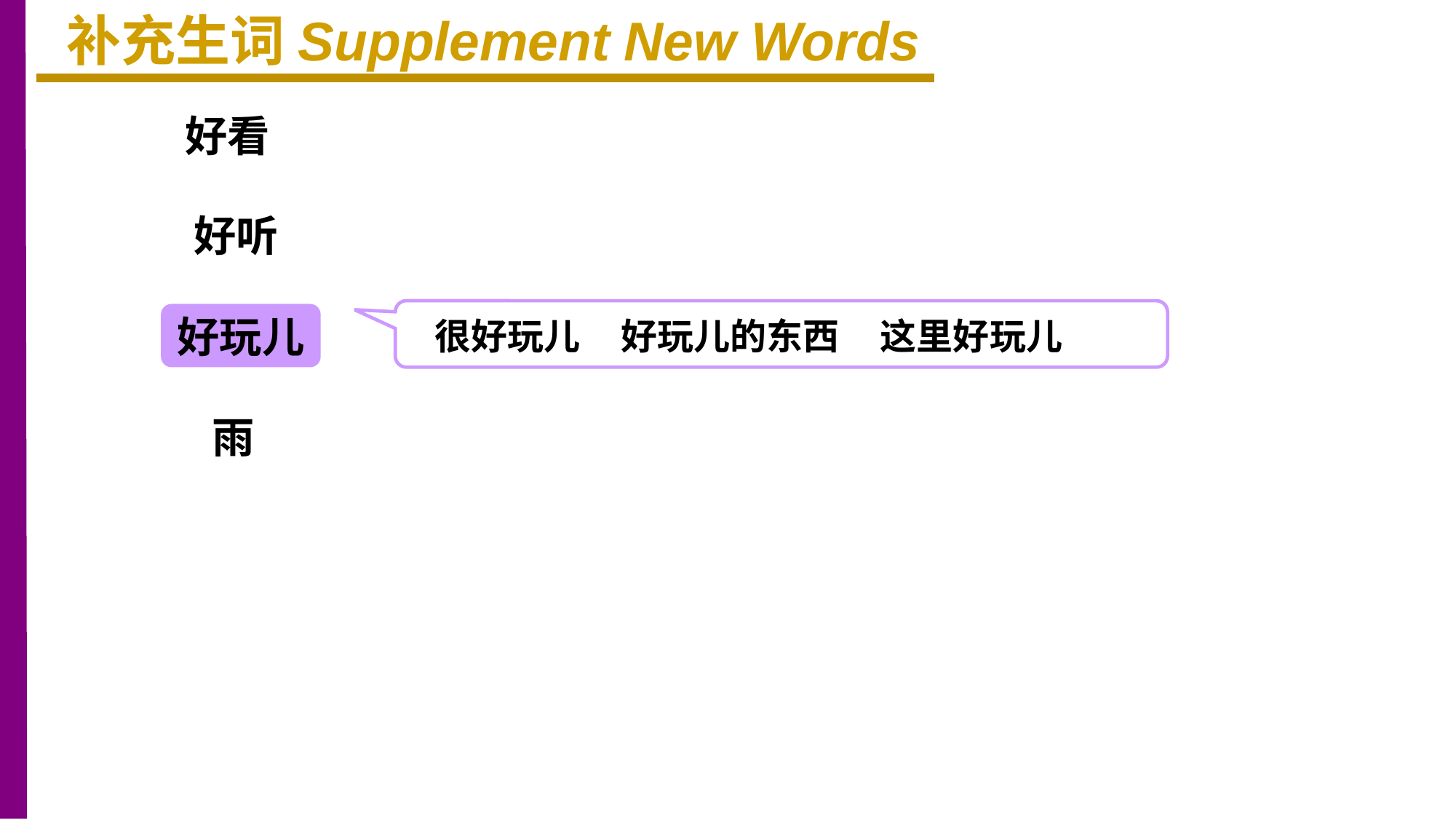

补充生词Supplement New Words
好看
好听

好玩儿
很好玩儿     好玩儿的东西     这里好玩儿
雨